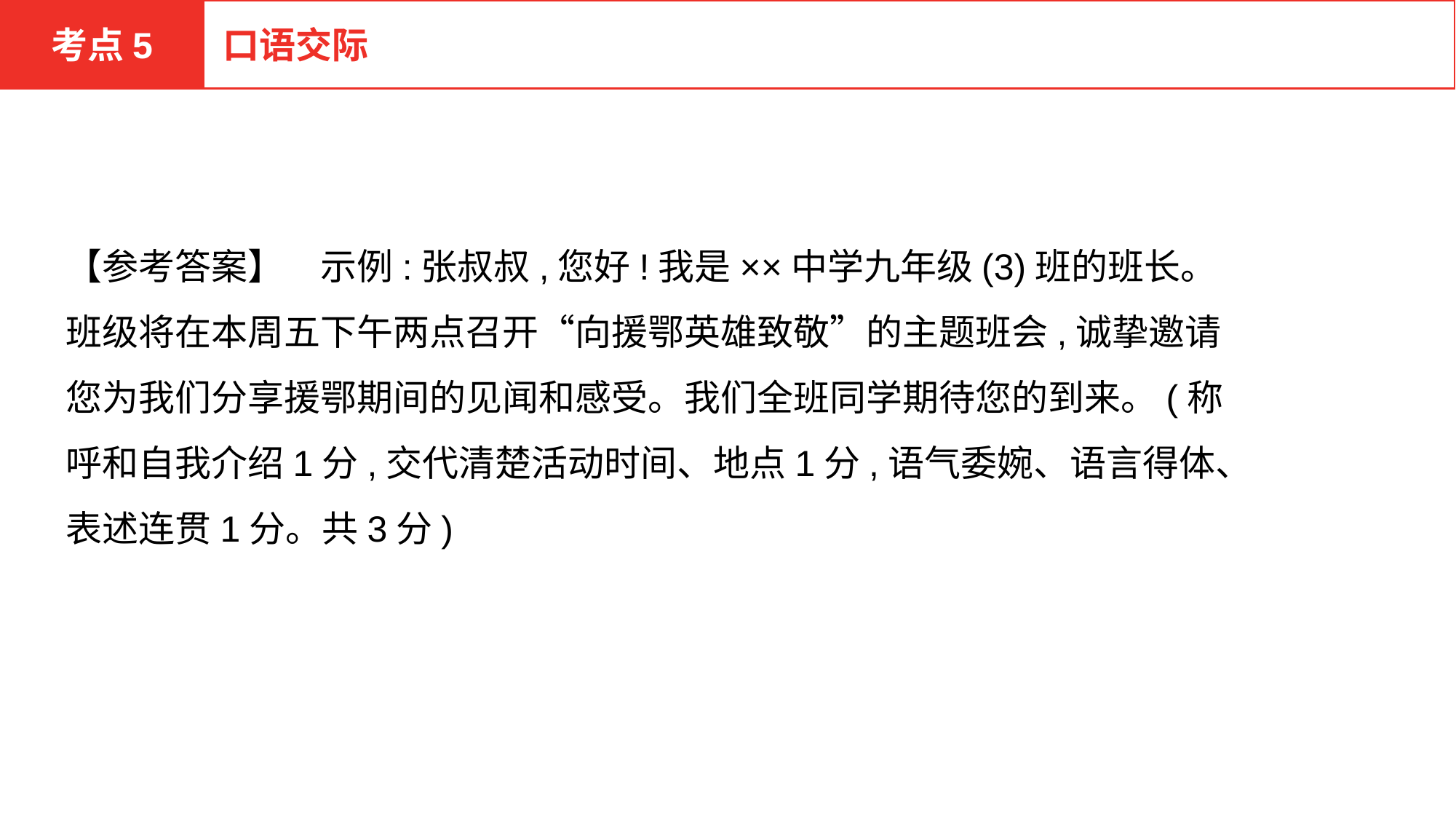

考点5
口语交际
【参考答案】　示例:张叔叔,您好!我是××中学九年级(3)班的班长。班级将在本周五下午两点召开“向援鄂英雄致敬”的主题班会,诚挚邀请您为我们分享援鄂期间的见闻和感受。我们全班同学期待您的到来。(称呼和自我介绍1分,交代清楚活动时间、地点1分,语气委婉、语言得体、表述连贯1分。共3分)